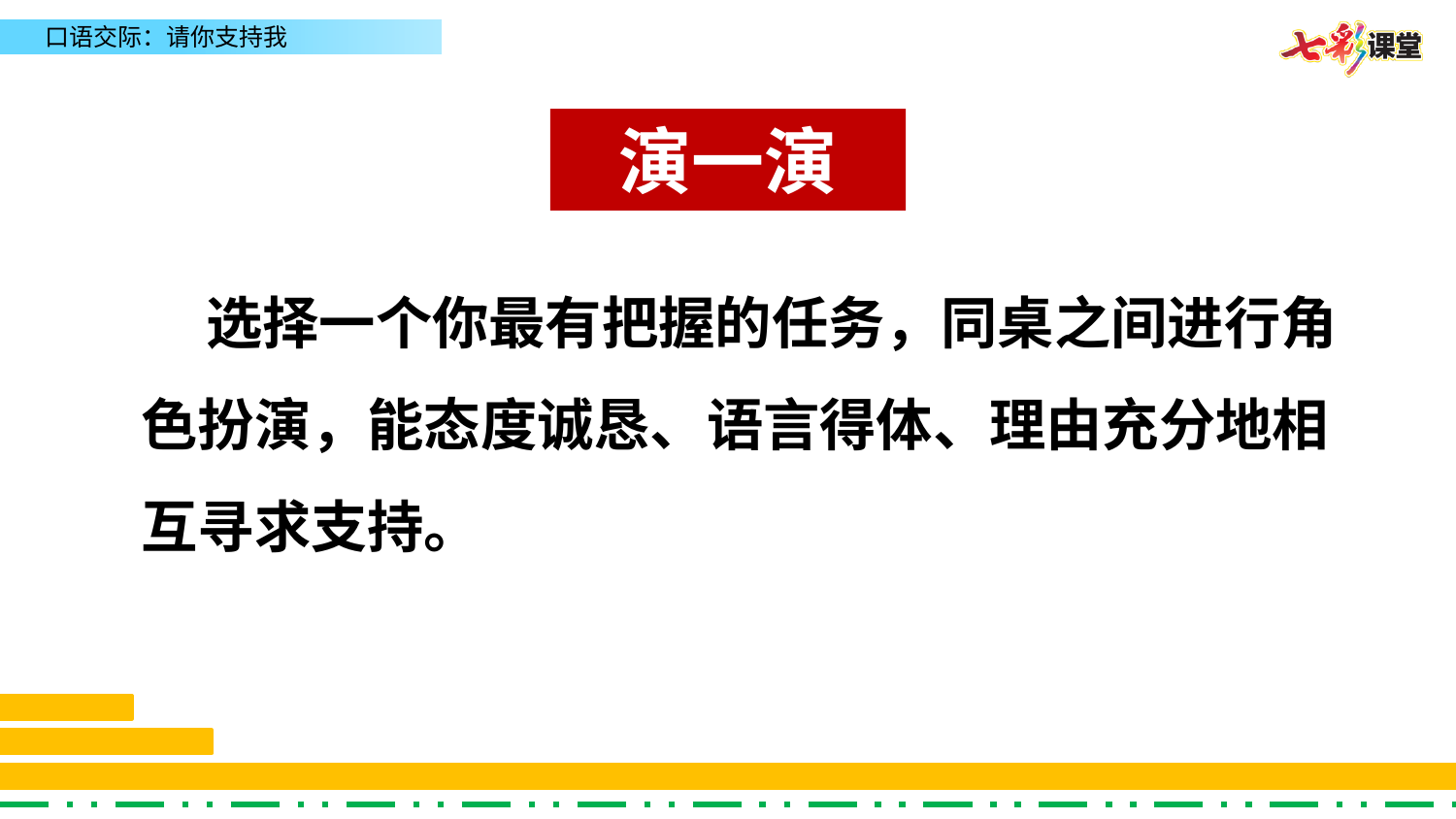

演一演
    选择一个你最有把握的任务，同桌之间进行角色扮演，能态度诚恳、语言得体、理由充分地相互寻求支持。